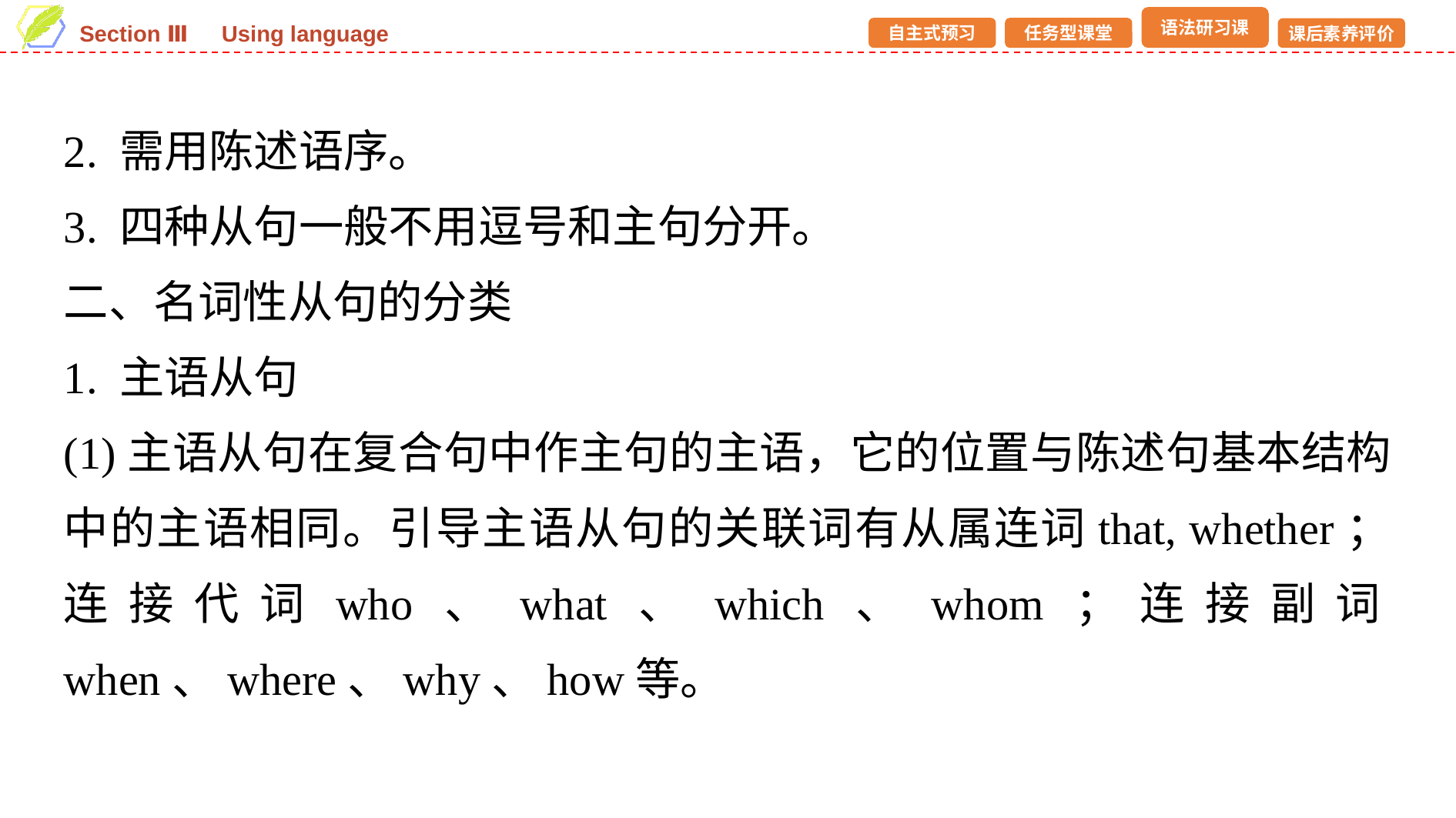

2. 需用陈述语序。
3. 四种从句一般不用逗号和主句分开。
二、名词性从句的分类
1. 主语从句
(1)主语从句在复合句中作主句的主语，它的位置与陈述句基本结构中的主语相同。引导主语从句的关联词有从属连词that, whether；连接代词who、what、which、whom；连接副词when、where、why、how等。